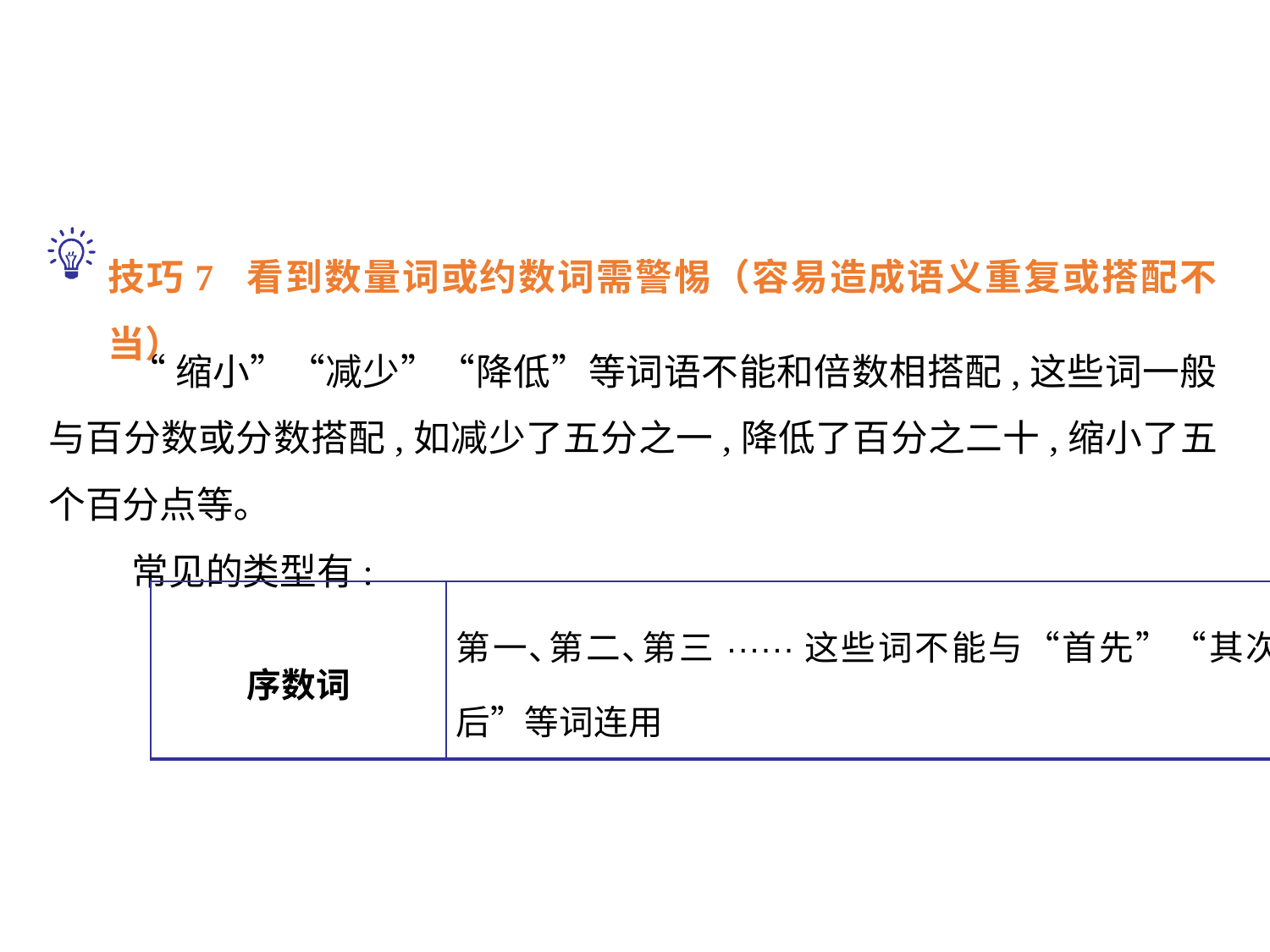

技巧7  看到数量词或约数词需警惕（容易造成语义重复或搭配不当）

         “缩小”“减少”“降低”等词语不能和倍数相搭配,这些词一般与百分数或分数搭配,如减少了五分之一,降低了百分之二十,缩小了五个百分点等｡
         常见的类型有:
| 序数词 | 第一､第二､第三······这些词不能与“首先”“其次”“再次”“最后”等词连用 |
| --- | --- |